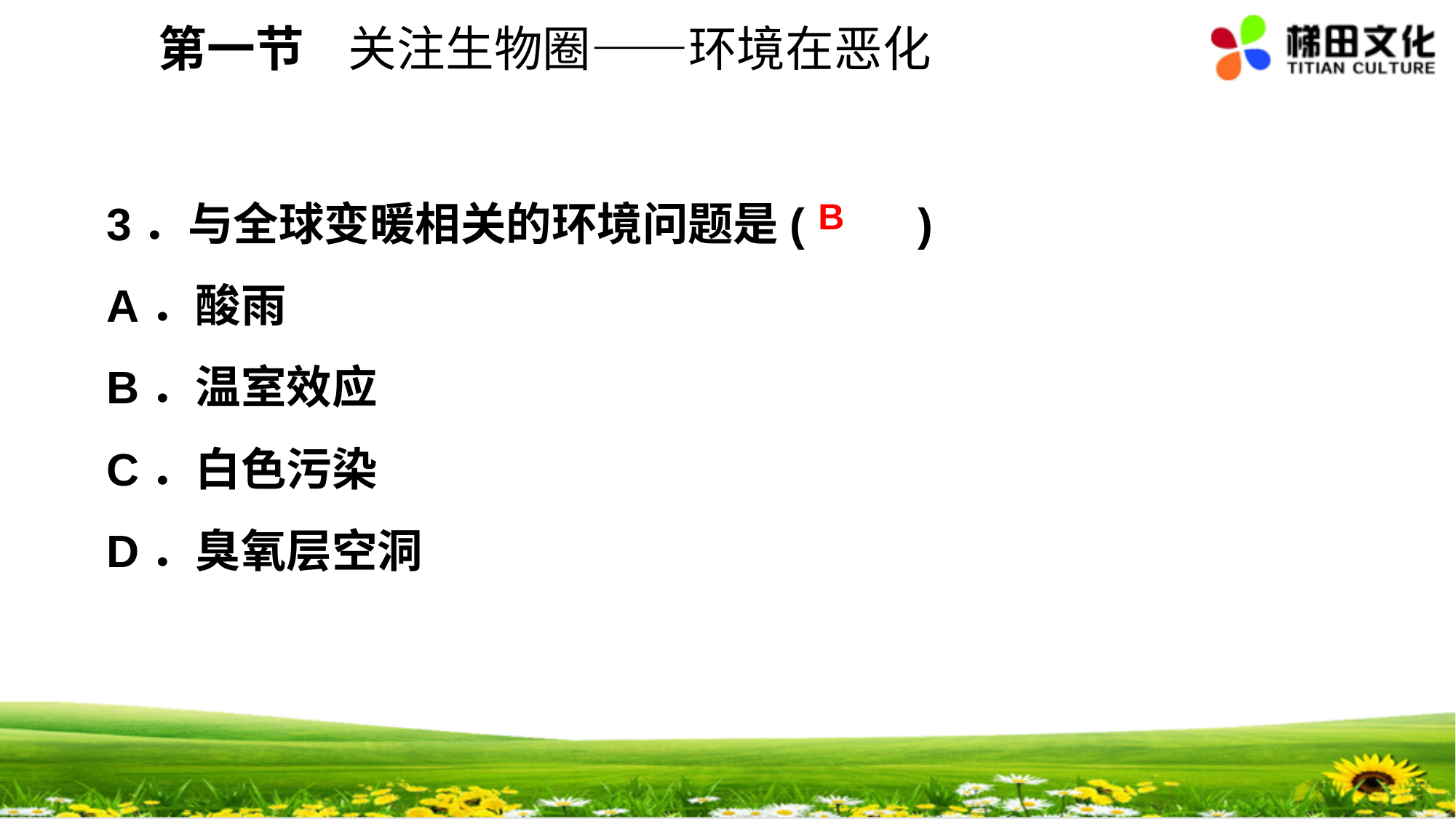

第一节    关注生物圈——环境在恶化
3．与全球变暖相关的环境问题是(　　)
A．酸雨
B．温室效应
C．白色污染
D．臭氧层空洞
B